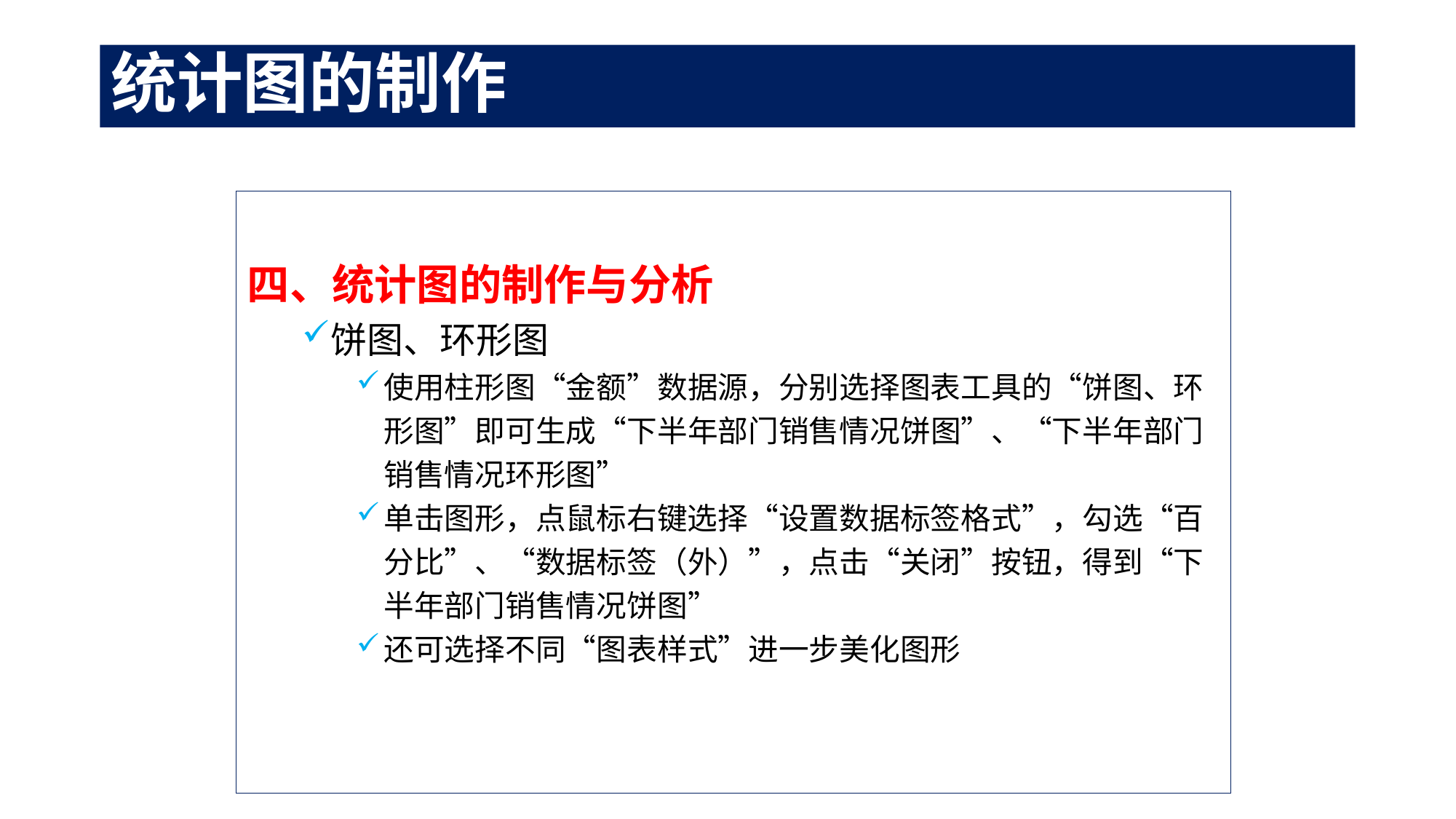

# 统计图的制作

四、统计图的制作与分析
饼图、环形图
使用柱形图“金额”数据源，分别选择图表工具的“饼图、环形图”即可生成“下半年部门销售情况饼图”、“下半年部门销售情况环形图”
单击图形，点鼠标右键选择“设置数据标签格式”，勾选“百分比”、“数据标签（外）”，点击“关闭”按钮，得到“下半年部门销售情况饼图”
还可选择不同“图表样式”进一步美化图形